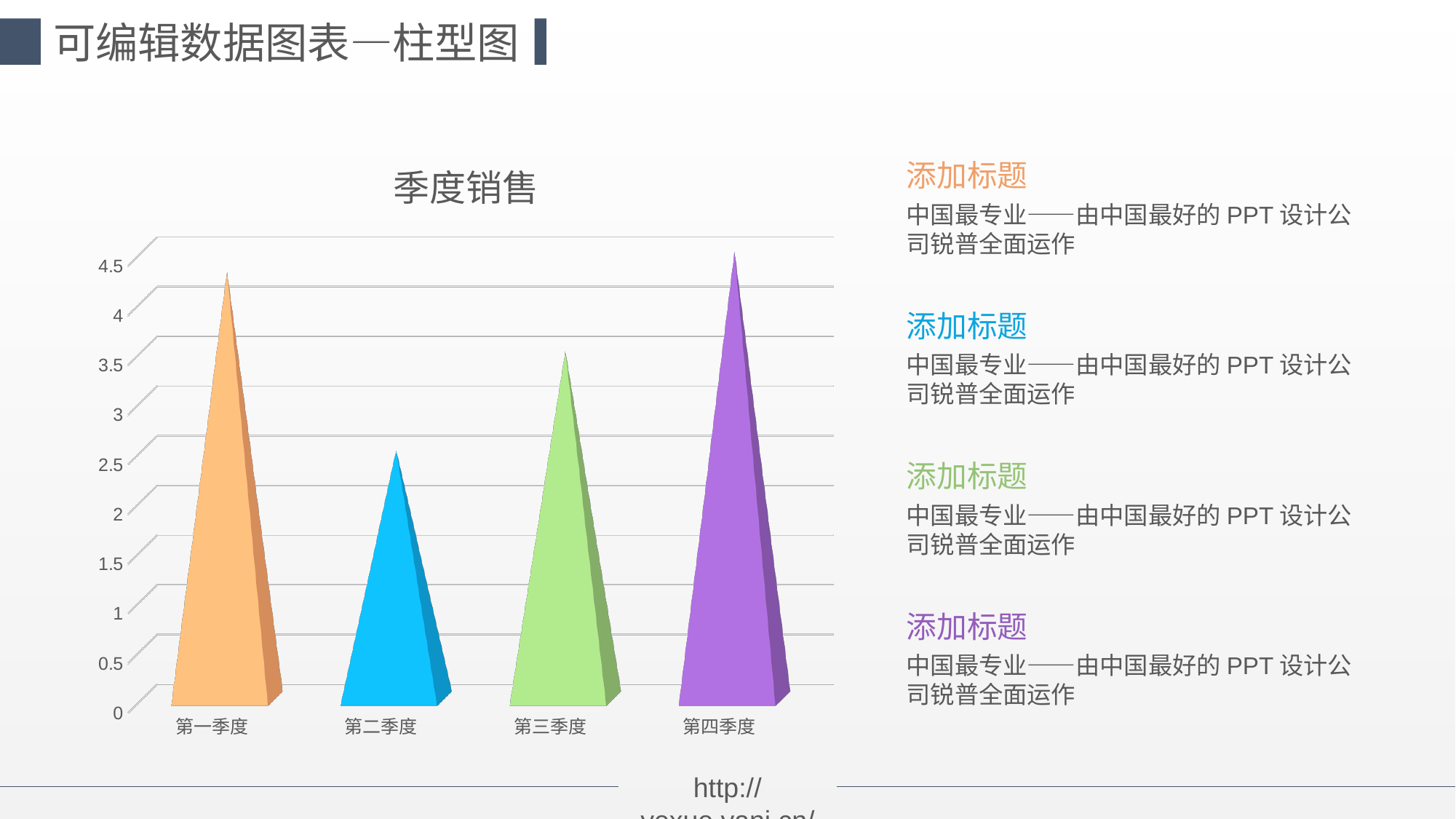

可编辑数据图表—柱型图

[unsupported chart]

添加标题
中国最专业——由中国最好的PPT设计公司锐普全面运作
添加标题
中国最专业——由中国最好的PPT设计公司锐普全面运作
添加标题
中国最专业——由中国最好的PPT设计公司锐普全面运作
添加标题
中国最专业——由中国最好的PPT设计公司锐普全面运作
http://yexue.yanj.cn/